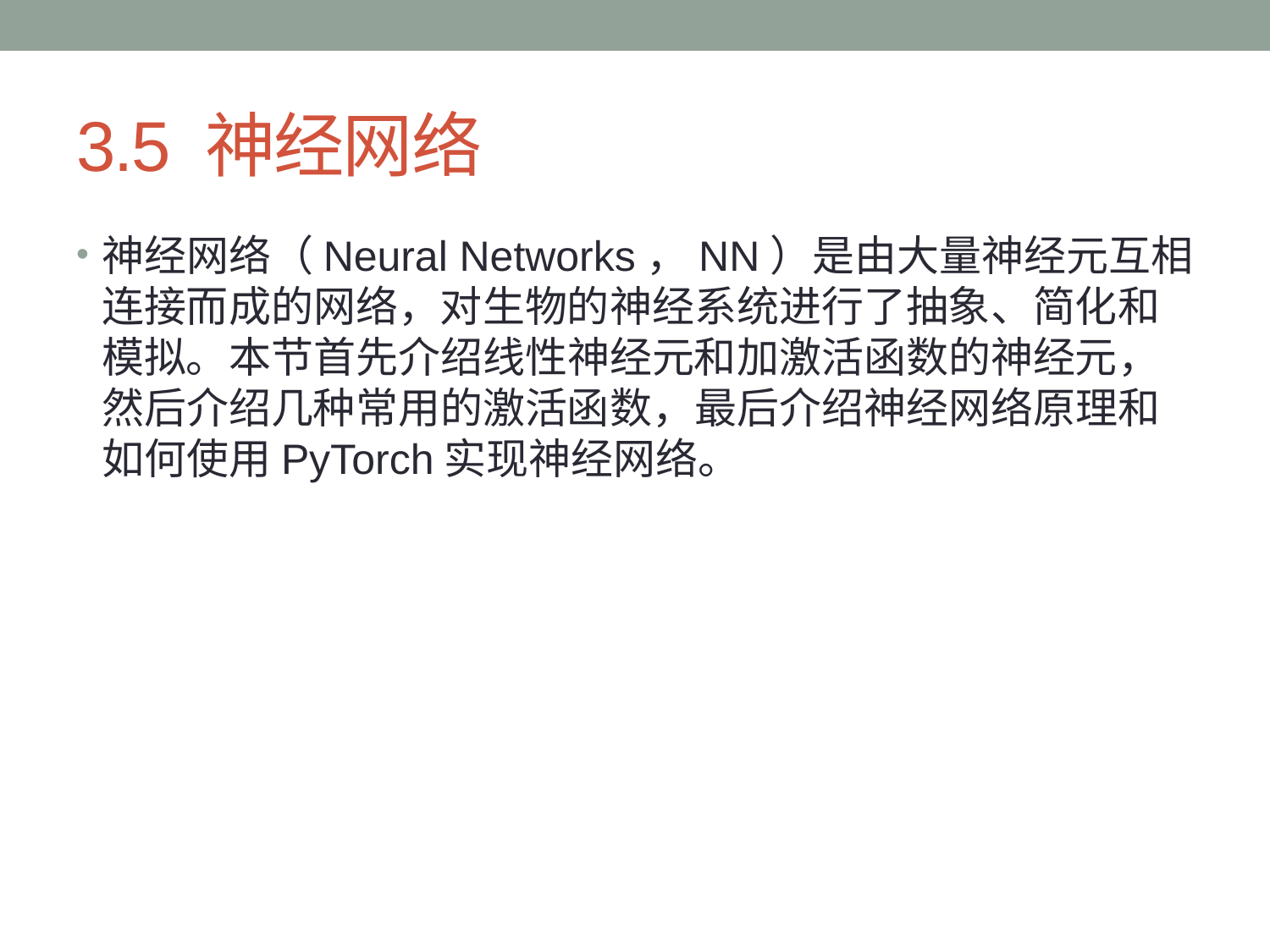

# 3.5 神经网络
神经网络（Neural Networks，NN）是由大量神经元互相连接而成的网络，对生物的神经系统进行了抽象、简化和模拟。本节首先介绍线性神经元和加激活函数的神经元，然后介绍几种常用的激活函数，最后介绍神经网络原理和如何使用PyTorch实现神经网络。